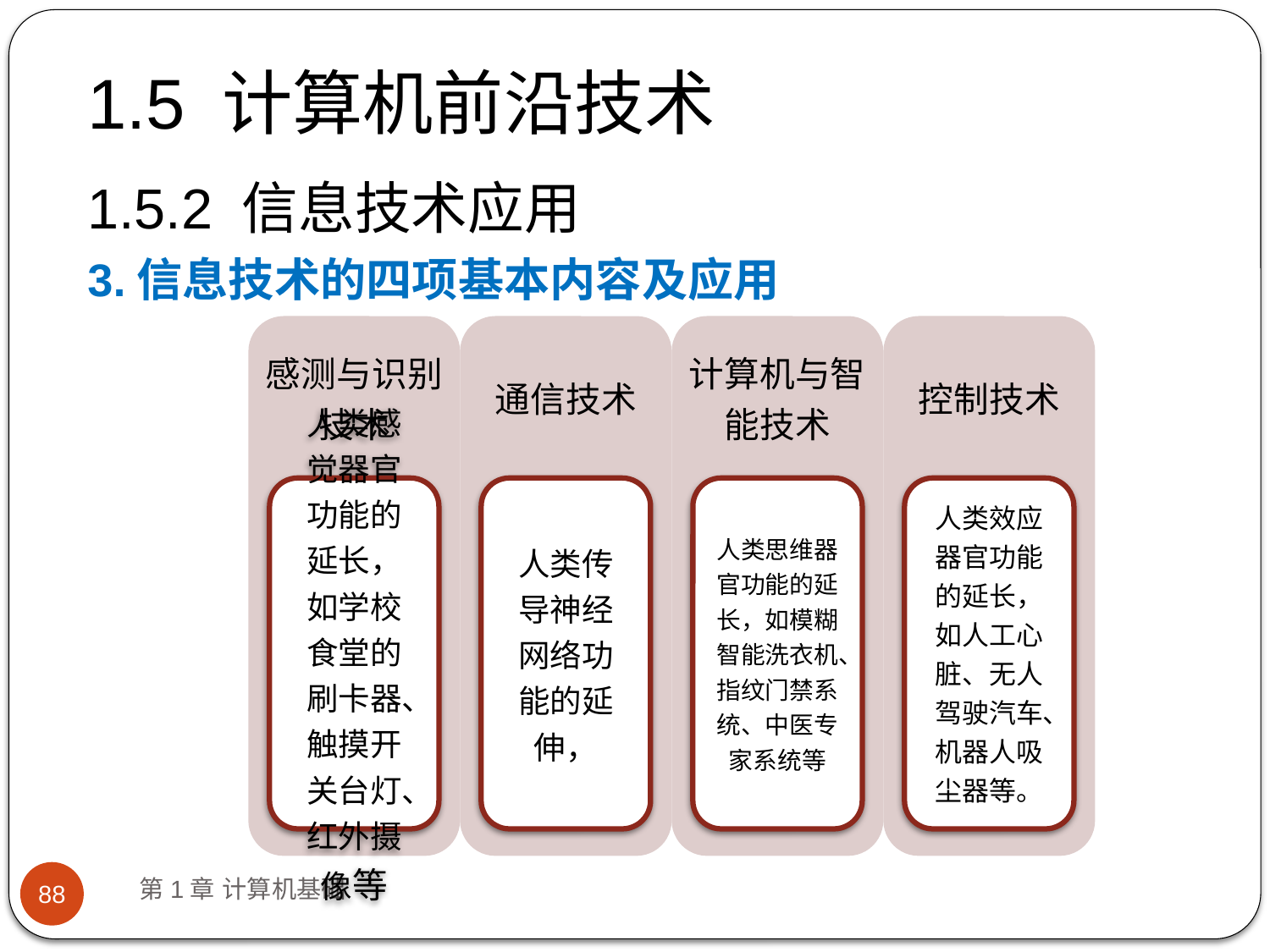

# 1.5 计算机前沿技术
1.5.2 信息技术应用
3.信息技术的四项基本内容及应用

通信技术
人类传导神经网络功能的延伸，
计算机与智能技术
人类思维器官功能的延长，如模糊智能洗衣机、指纹门禁系统、中医专家系统等
控制技术
人类效应器官功能的延长，如人工心脏、无人驾驶汽车、机器人吸尘器等。
第1章 计算机基础
88